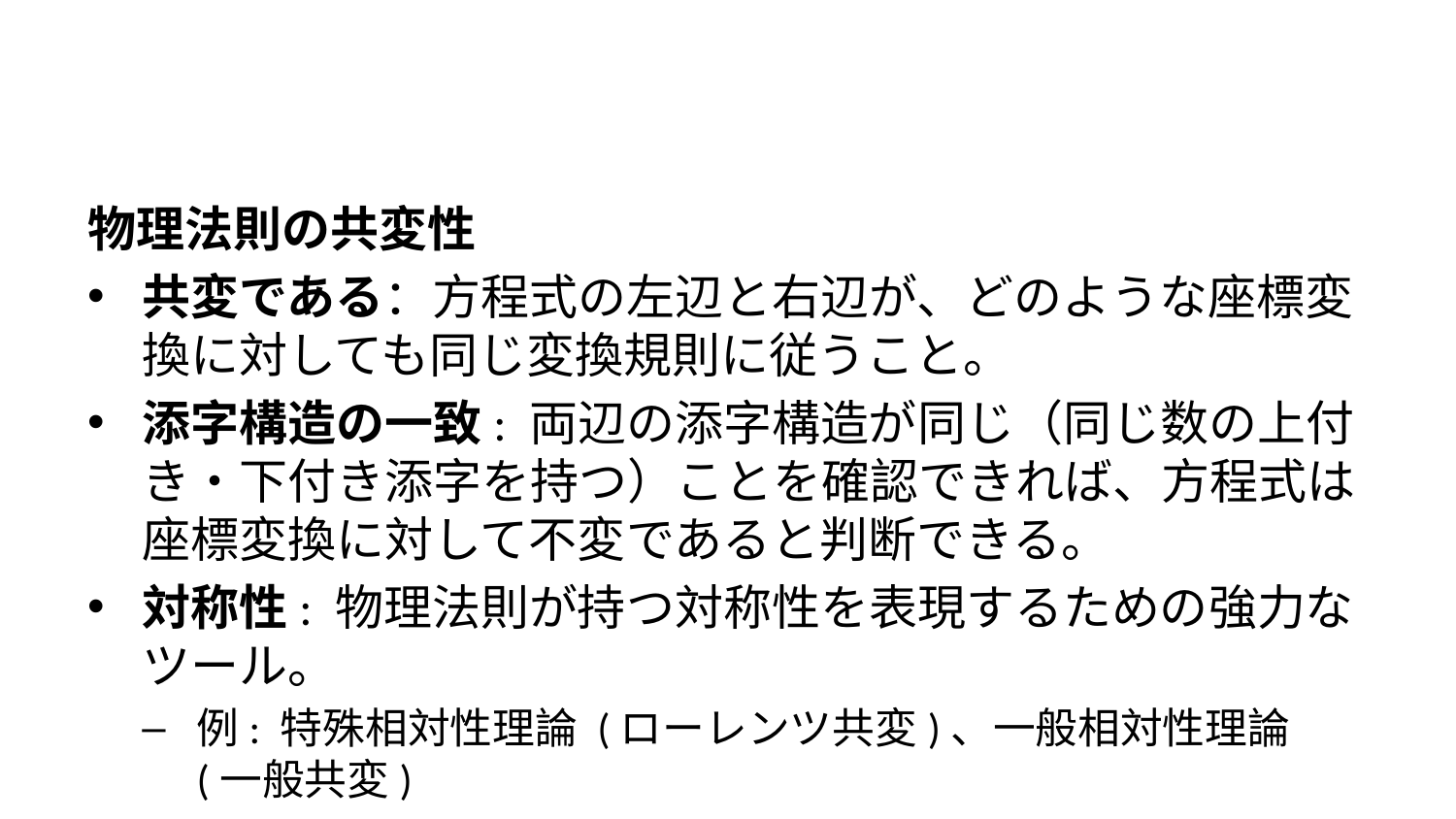

物理法則の共変性
共変である：方程式の左辺と右辺が、どのような座標変換に対しても同じ変換規則に従うこと。
添字構造の一致: 両辺の添字構造が同じ（同じ数の上付き・下付き添字を持つ）ことを確認できれば、方程式は座標変換に対して不変であると判断できる。
対称性: 物理法則が持つ対称性を表現するための強力なツール。
例: 特殊相対性理論 (ローレンツ共変)、一般相対性理論 (一般共変)